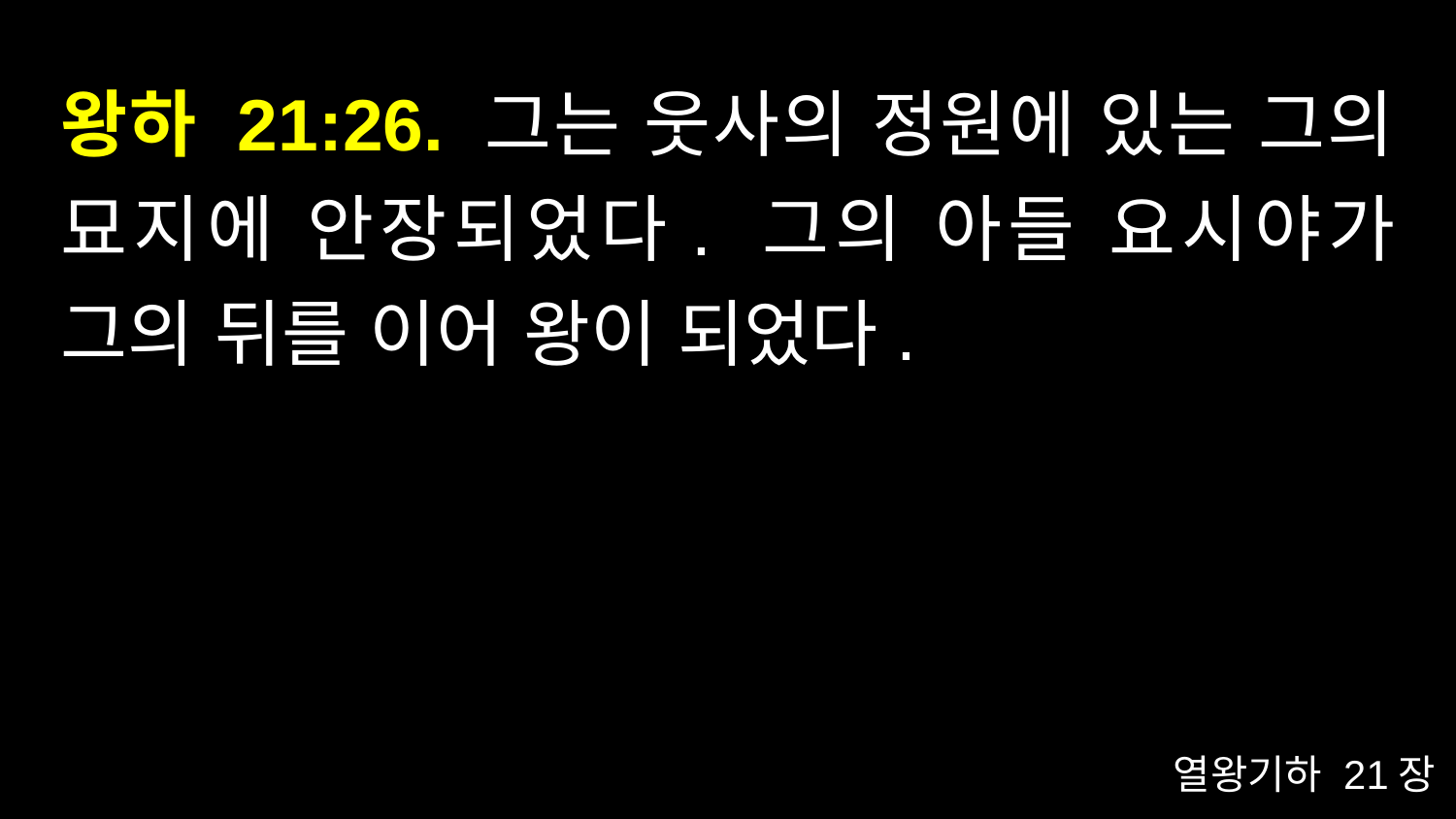

# 왕하 21:26. 그는 웃사의 정원에 있는 그의 묘지에 안장되었다. 그의 아들 요시야가 그의 뒤를 이어 왕이 되었다.
열왕기하 21장